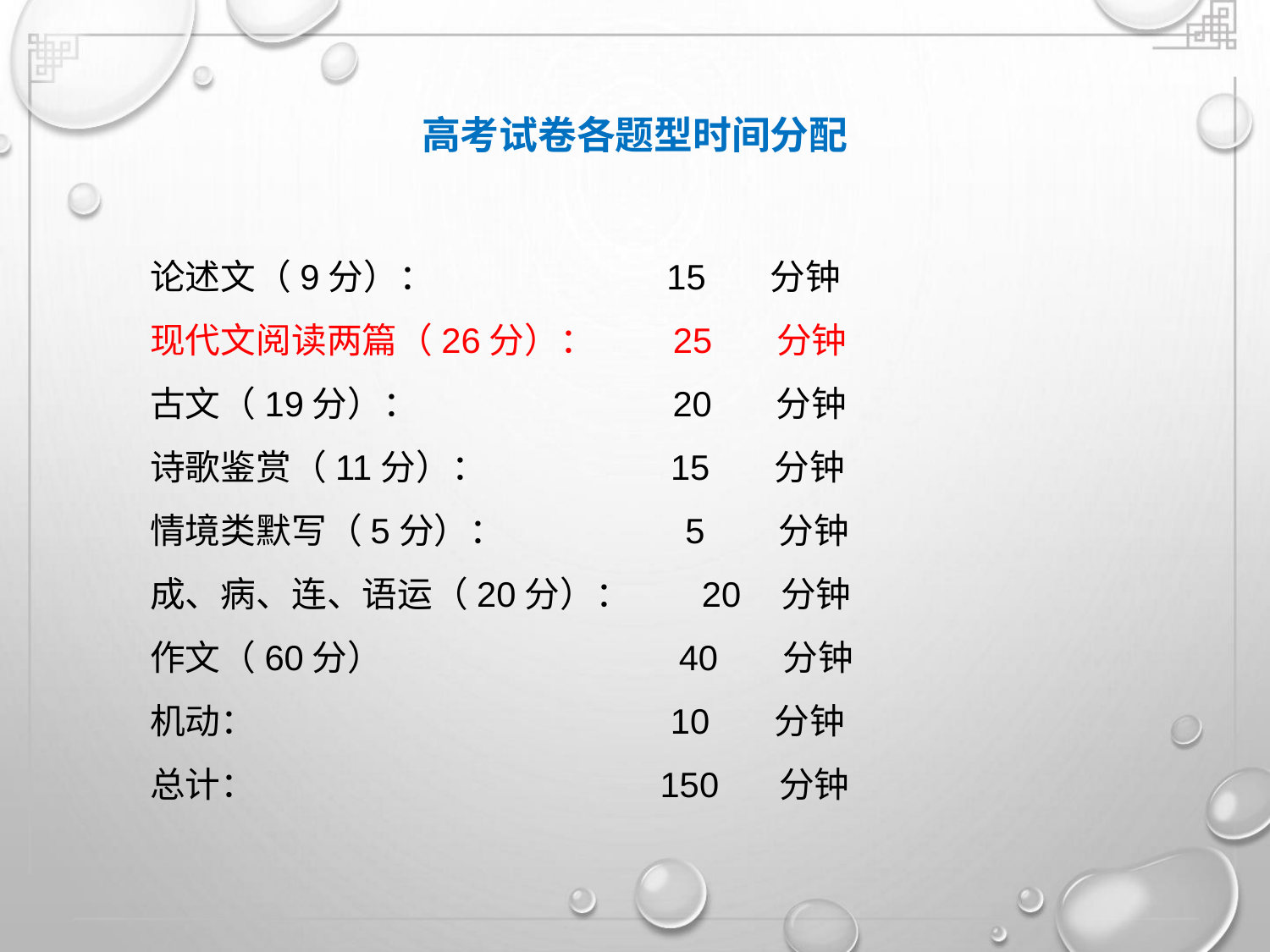

高考试卷各题型时间分配
论述文（9分）：
15
25
20
15
5
分钟
分钟
分钟
分钟
分钟
分钟
分钟
分钟
现代文阅读两篇（26分）：
古文（19分）：
诗歌鉴赏（11分）：
情境类默写（5分）：
成、病、连、语运（20分）： 20
作文（60分）
机动：
40
10
总计：
150 分钟